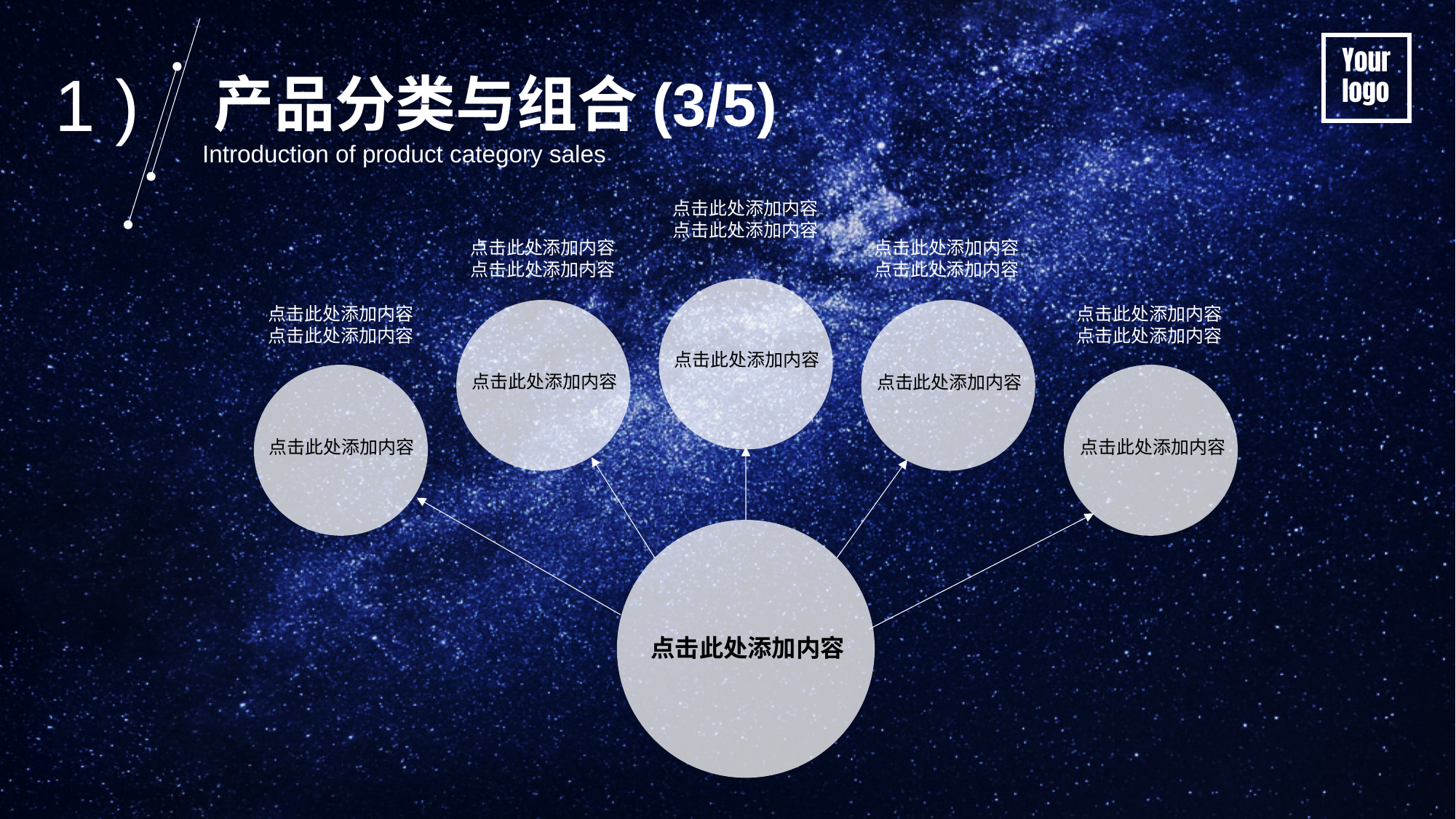

1 )
产品分类与组合(3/5)
Introduction of product category sales
点击此处添加内容点击此处添加内容
点击此处添加内容点击此处添加内容
点击此处添加内容点击此处添加内容

点击此处添加内容点击此处添加内容
点击此处添加内容点击此处添加内容

点击此处添加内容
点击此处添加内容

点击此处添加内容
点击此处添加内容
点击此处添加内容

点击此处添加内容
.